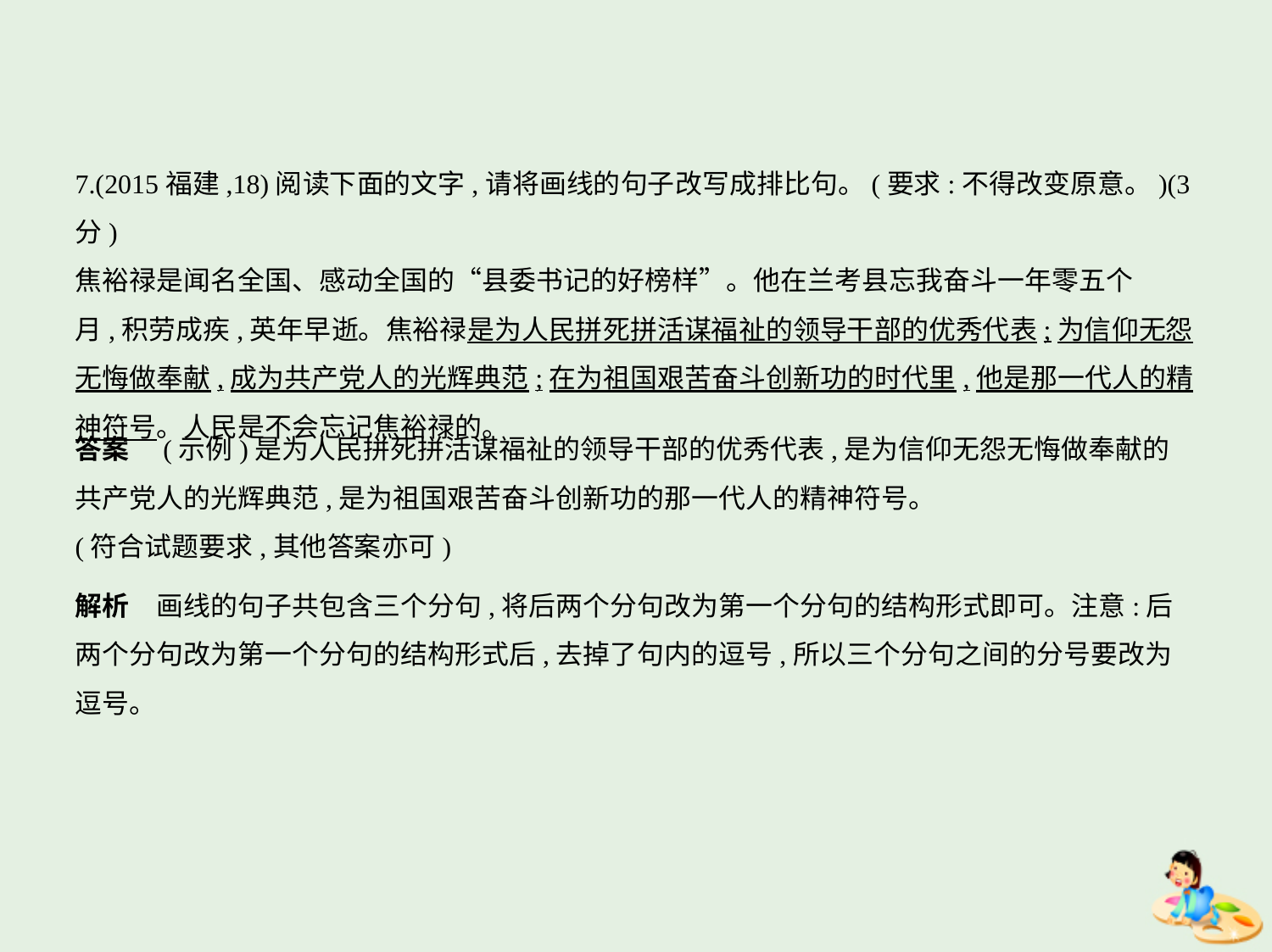

7.(2015福建,18)阅读下面的文字,请将画线的句子改写成排比句。(要求:不得改变原意。)(3分)
焦裕禄是闻名全国、感动全国的“县委书记的好榜样”。他在兰考县忘我奋斗一年零五个
月,积劳成疾,英年早逝。焦裕禄是为人民拼死拼活谋福祉的领导干部的优秀代表;为信仰无怨
无悔做奉献,成为共产党人的光辉典范;在为祖国艰苦奋斗创新功的时代里,他是那一代人的精
神符号。人民是不会忘记焦裕禄的。
答案　(示例)是为人民拼死拼活谋福祉的领导干部的优秀代表,是为信仰无怨无悔做奉献的
共产党人的光辉典范,是为祖国艰苦奋斗创新功的那一代人的精神符号。
(符合试题要求,其他答案亦可)
解析　画线的句子共包含三个分句,将后两个分句改为第一个分句的结构形式即可。注意:后
两个分句改为第一个分句的结构形式后,去掉了句内的逗号,所以三个分句之间的分号要改为
逗号。